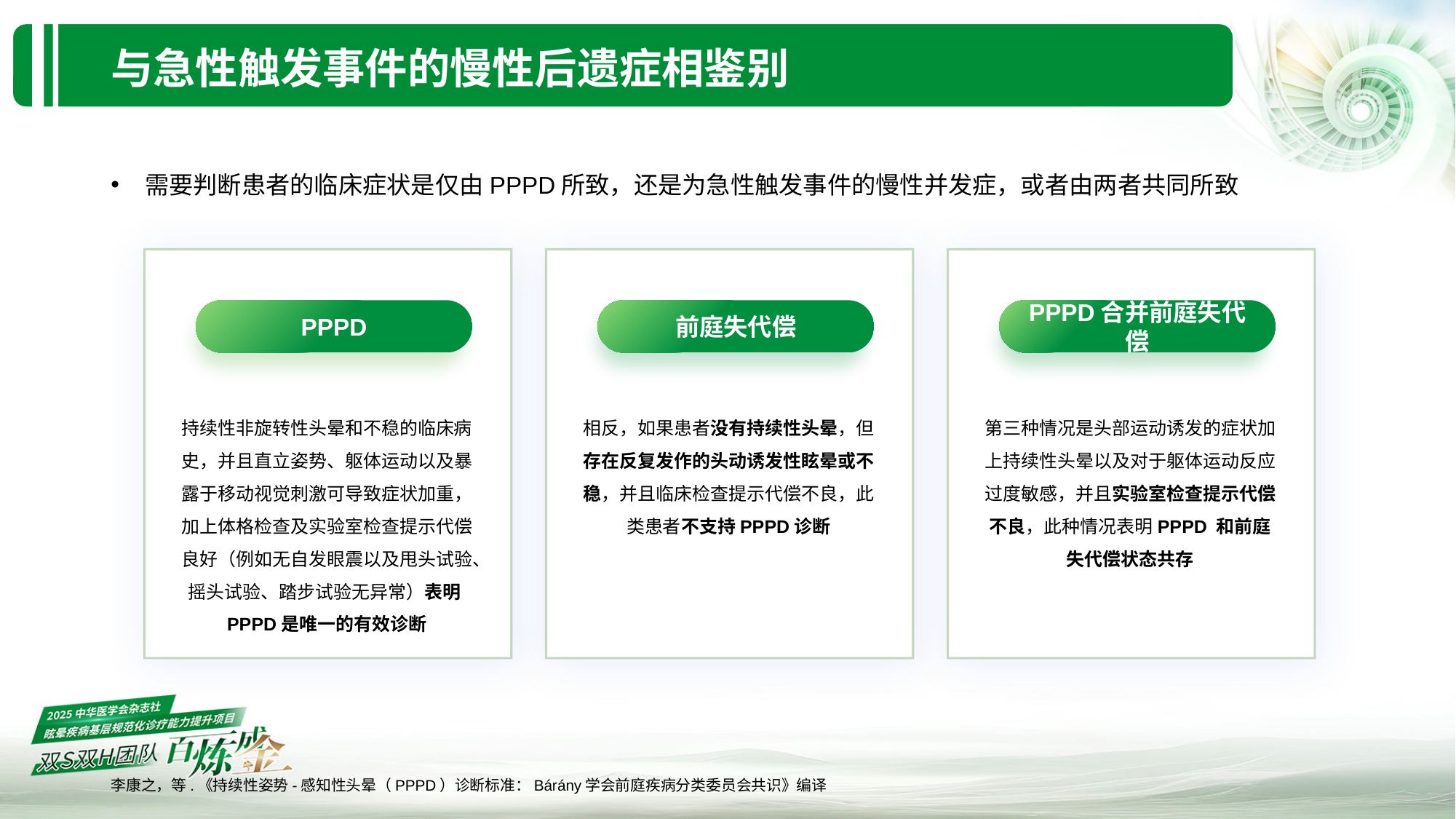

与急性触发事件的慢性后遗症相鉴别
需要判断患者的临床症状是仅由PPPD所致，还是为急性触发事件的慢性并发症，或者由两者共同所致

PPPD
持续性非旋转性头晕和不稳的临床病史，并且直立姿势、躯体运动以及暴露于移动视觉刺激可导致症状加重，加上体格检查及实验室检查提示代偿良好（例如无自发眼震以及甩头试验、摇头试验、踏步试验无异常）表明PPPD是唯一的有效诊断

前庭失代偿
相反，如果患者没有持续性头晕，但存在反复发作的头动诱发性眩晕或不稳，并且临床检查提示代偿不良，此类患者不支持PPPD诊断

PPPD合并前庭失代偿
第三种情况是头部运动诱发的症状加上持续性头晕以及对于躯体运动反应过度敏感，并且实验室检查提示代偿不良，此种情况表明PPPD 和前庭失代偿状态共存
李康之，等.《持续性姿势-感知性头晕（PPPD）诊断标准：Bárány学会前庭疾病分类委员会共识》编译